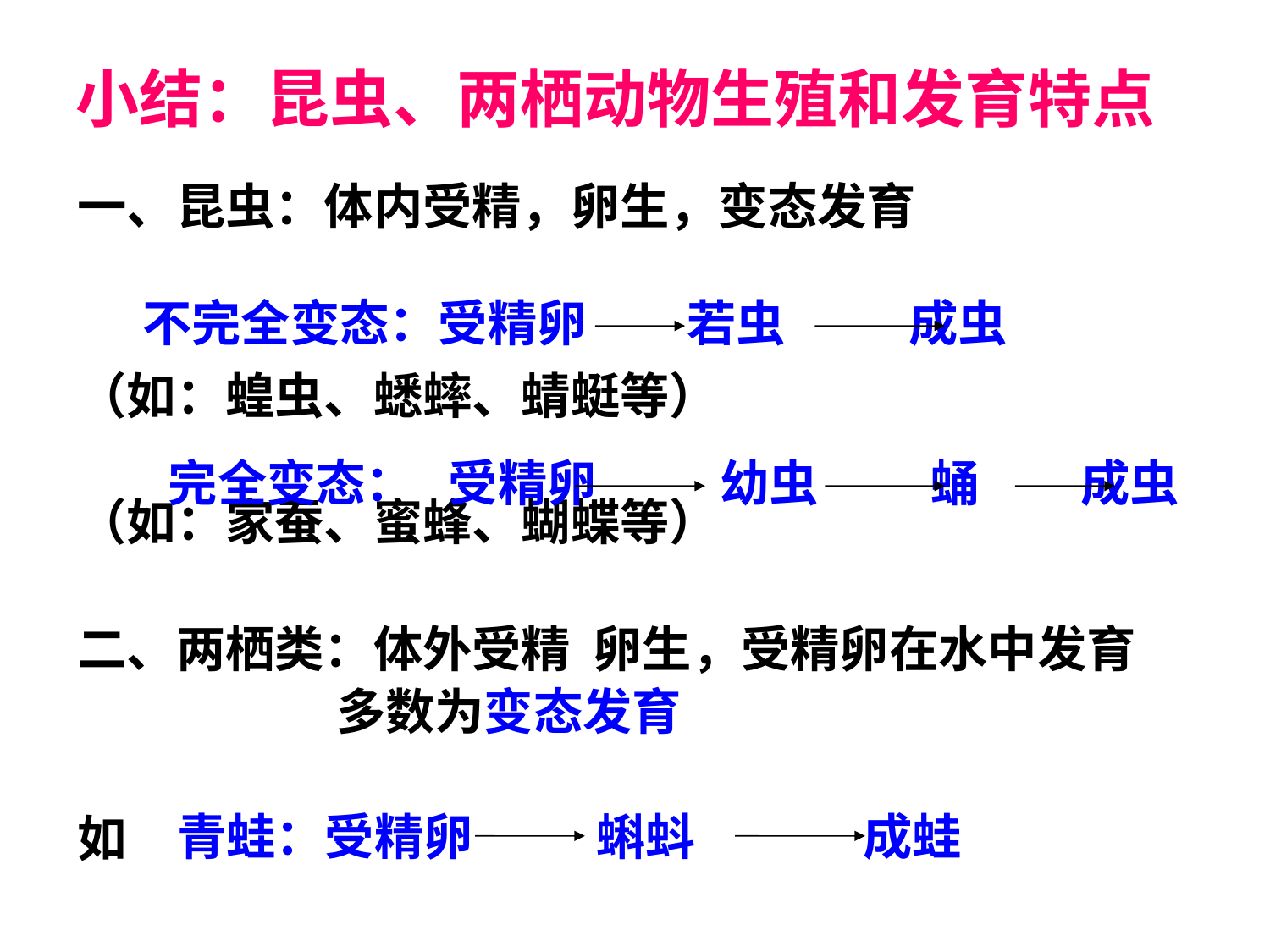

# 小结：昆虫、两栖动物生殖和发育特点
一、昆虫：体内受精，卵生，变态发育

（如：蝗虫、蟋蟀、蜻蜓等）

（如：家蚕、蜜蜂、蝴蝶等）

二、两栖类：体外受精  卵生，受精卵在水中发育
                      多数为变态发育

如
不完全变态：受精卵         若虫           成虫

完全变态：   受精卵           幼虫          蛹         成虫

青蛙：受精卵           蝌蚪               成蛙